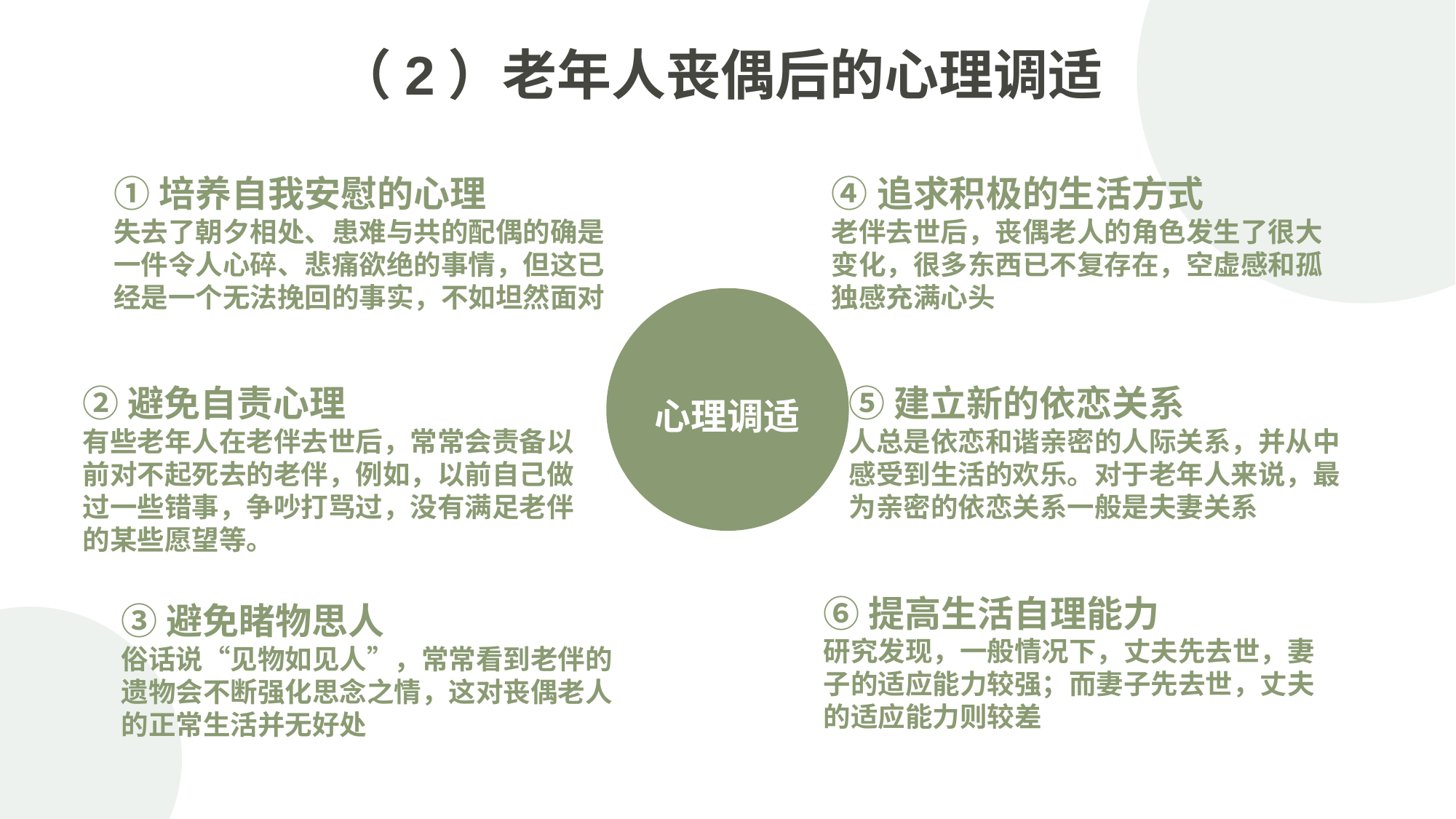

（2）老年人丧偶后的心理调适
①培养自我安慰的心理
失去了朝夕相处、患难与共的配偶的确是一件令人心碎、悲痛欲绝的事情，但这已经是一个无法挽回的事实，不如坦然面对
④追求积极的生活方式
老伴去世后，丧偶老人的角色发生了很大变化，很多东西已不复存在，空虚感和孤独感充满心头
心理调适
②避免自责心理
有些老年人在老伴去世后，常常会责备以前对不起死去的老伴，例如，以前自己做过一些错事，争吵打骂过，没有满足老伴的某些愿望等。
⑤建立新的依恋关系
人总是依恋和谐亲密的人际关系，并从中感受到生活的欢乐。对于老年人来说，最为亲密的依恋关系一般是夫妻关系
⑥提高生活自理能力
研究发现，一般情况下，丈夫先去世，妻子的适应能力较强；而妻子先去世，丈夫的适应能力则较差
③避免睹物思人
俗话说“见物如见人”，常常看到老伴的遗物会不断强化思念之情，这对丧偶老人的正常生活并无好处